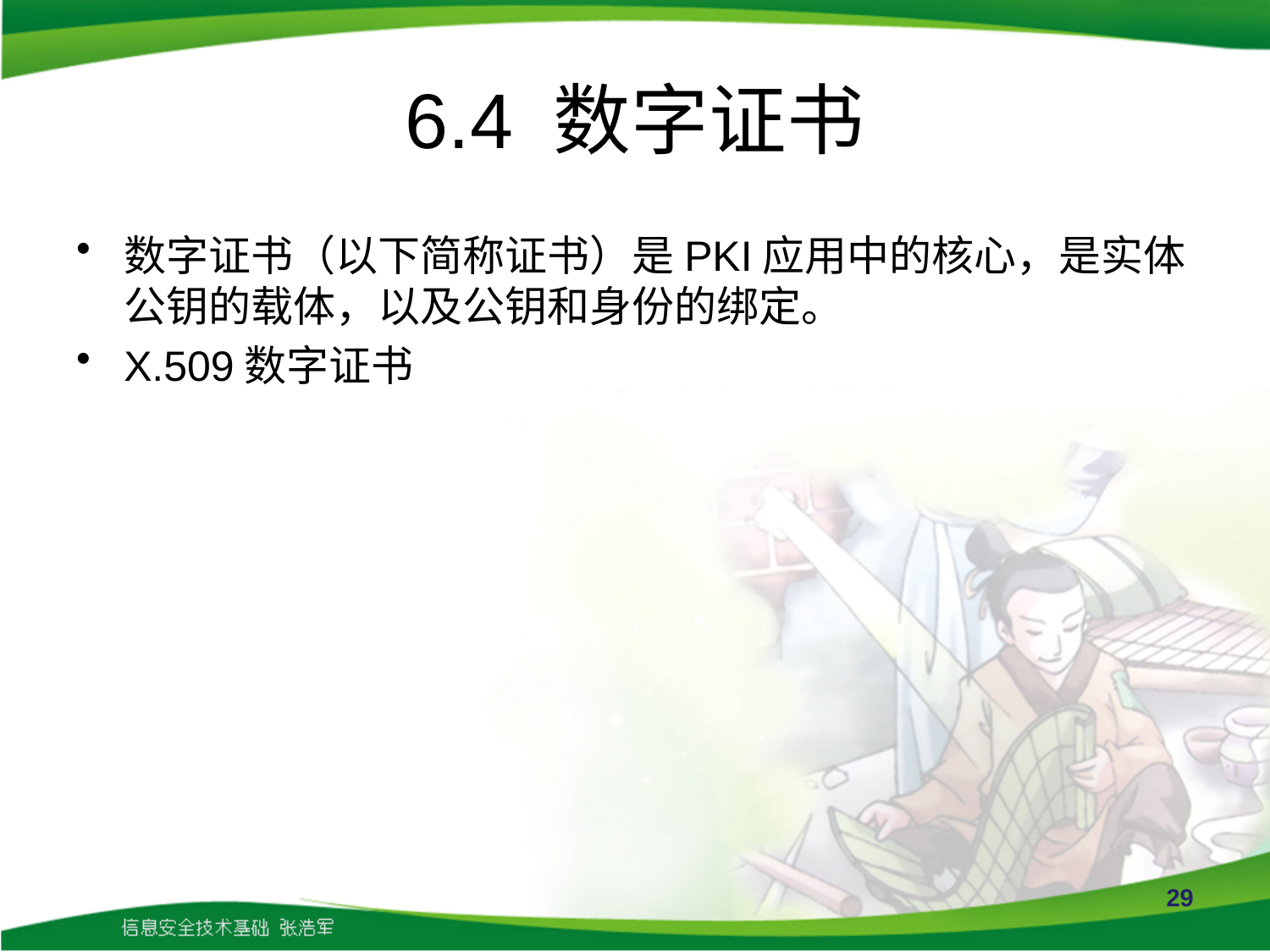

# 6.4 数字证书
数字证书（以下简称证书）是PKI应用中的核心，是实体公钥的载体，以及公钥和身份的绑定。
X.509数字证书
29